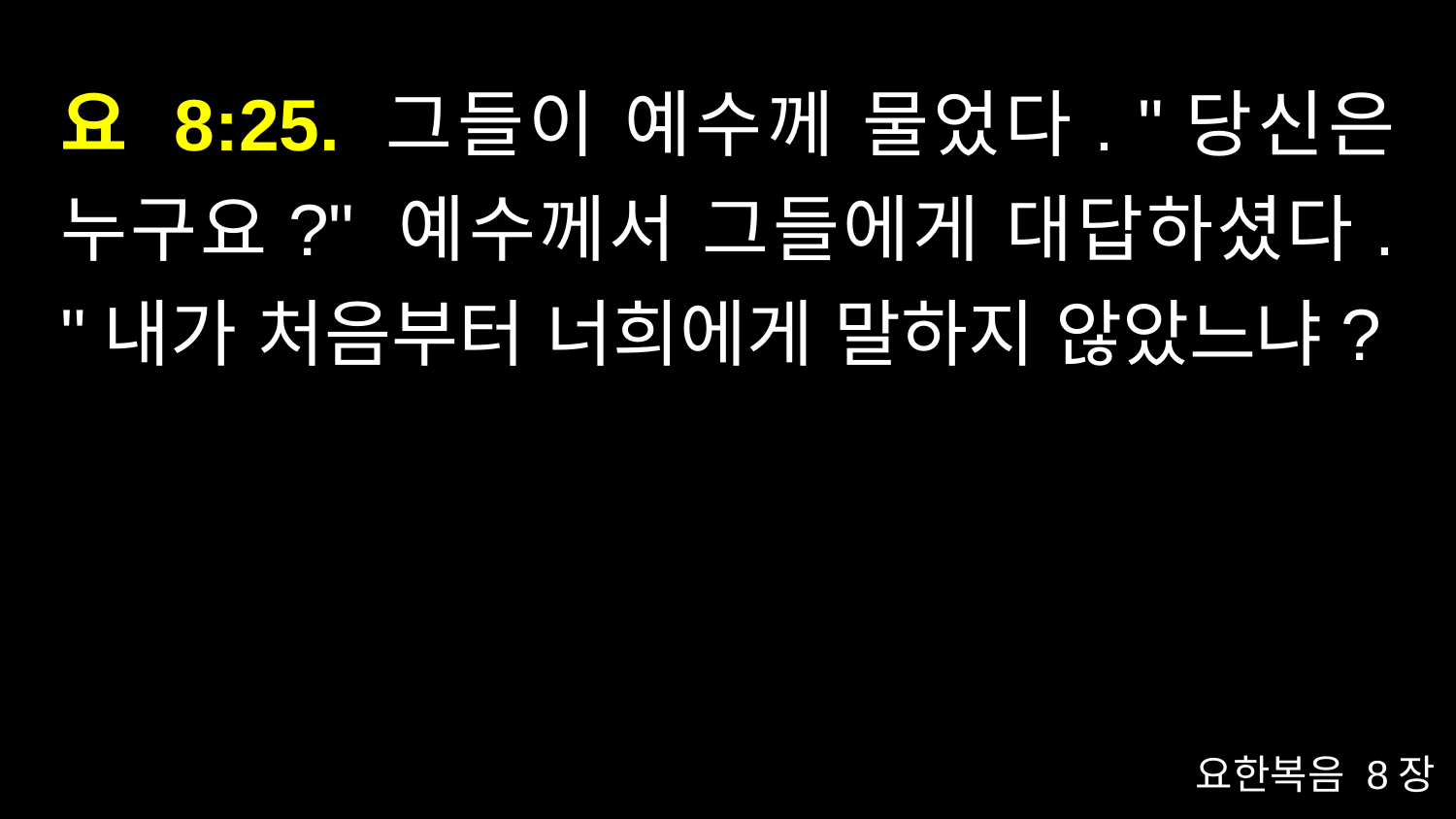

# 요 8:25. 그들이 예수께 물었다. "당신은 누구요?" 예수께서 그들에게 대답하셨다. "내가 처음부터 너희에게 말하지 않았느냐?
요한복음 8장